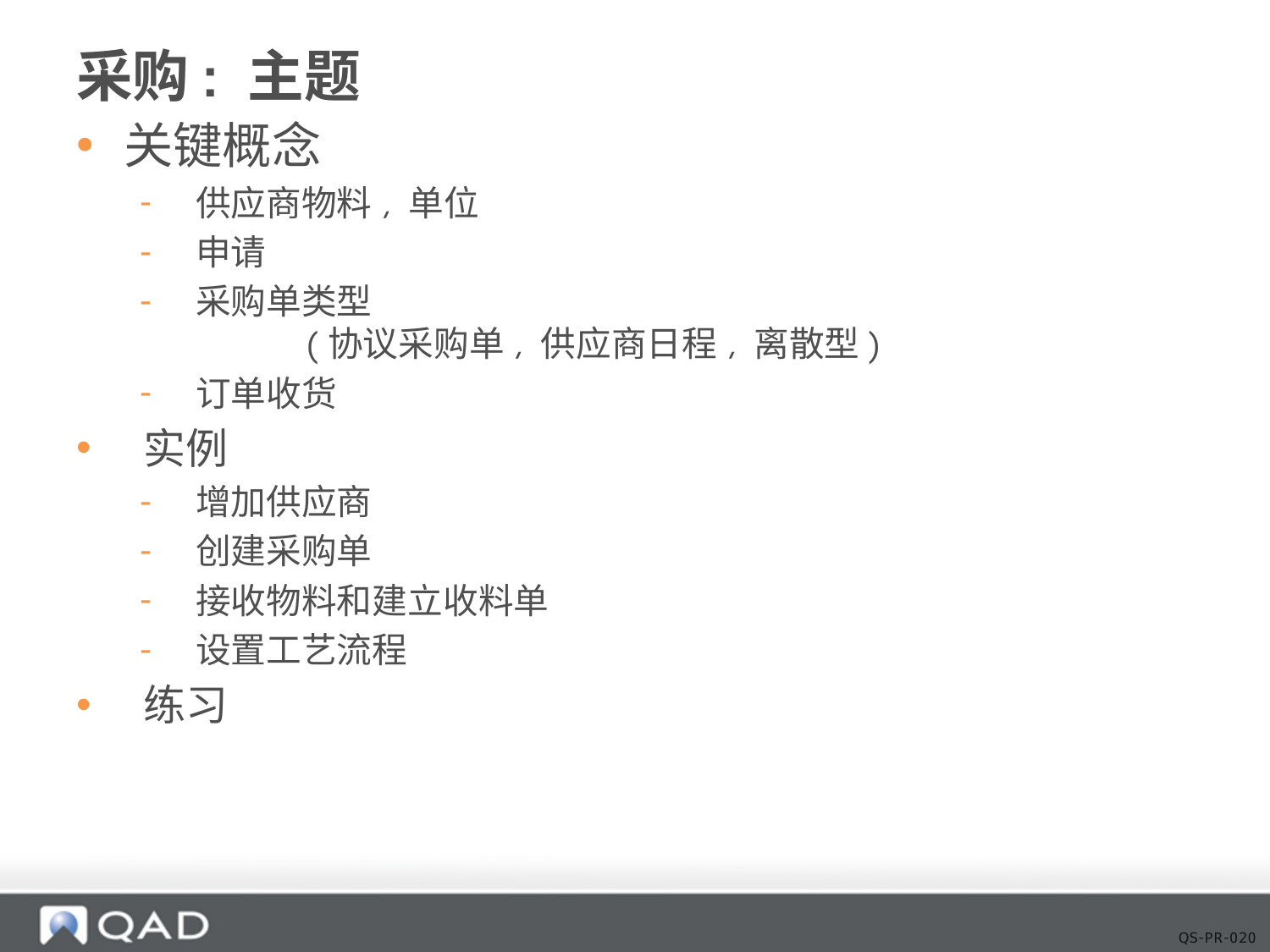

# 采购: 主题
关键概念
 供应商物料, 单位
 申请
 采购单类型
	(协议采购单, 供应商日程, 离散型)
 订单收货
 实例
 增加供应商
 创建采购单
 接收物料和建立收料单
 设置工艺流程
 练习

QS-PR-020